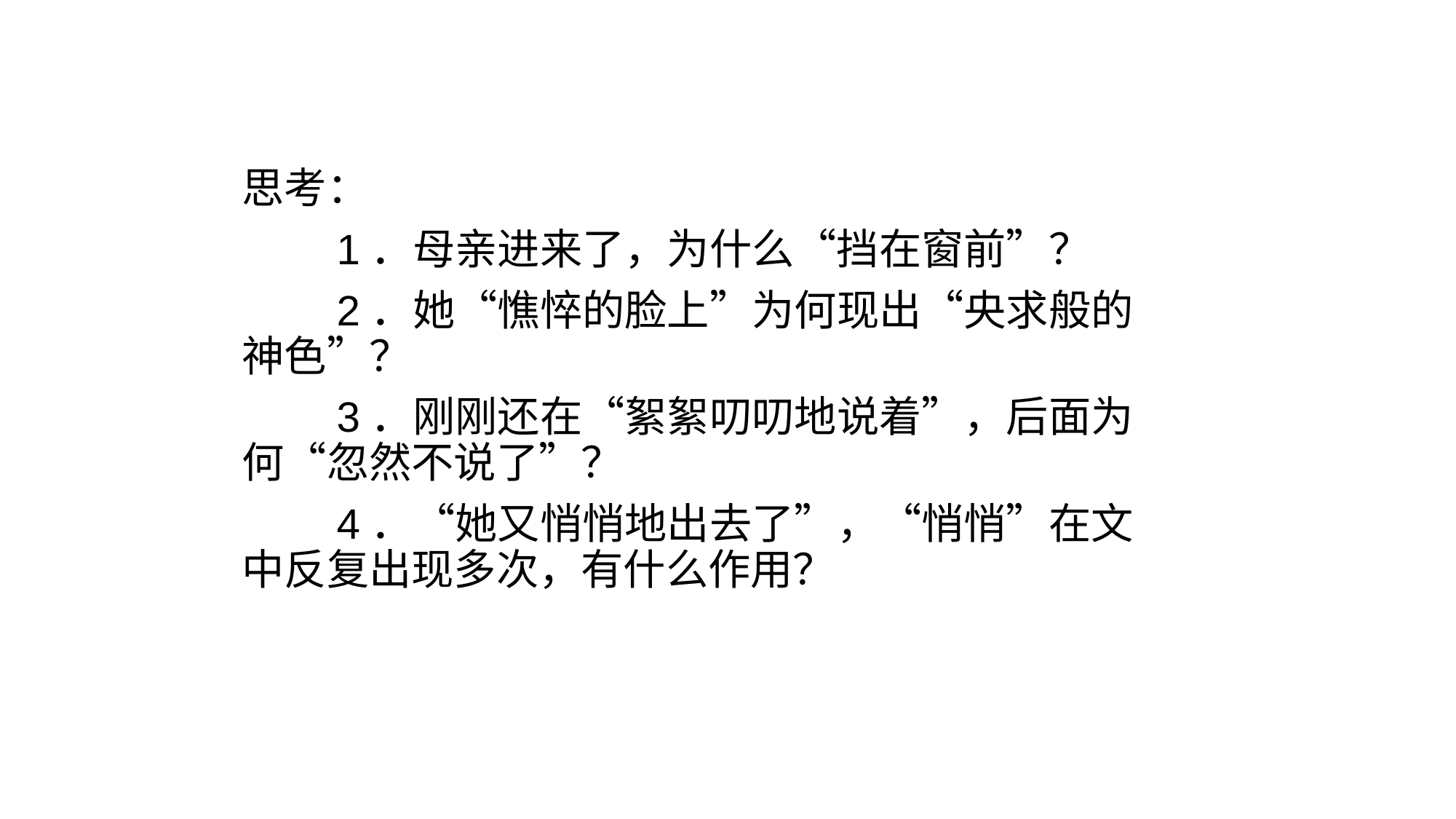

思考：
        1．母亲进来了，为什么“挡在窗前”？
        2．她“憔悴的脸上”为何现出“央求般的神色”？
        3．刚刚还在“絮絮叨叨地说着”，后面为何“忽然不说了”？
        4．“她又悄悄地出去了”，“悄悄”在文中反复出现多次，有什么作用？